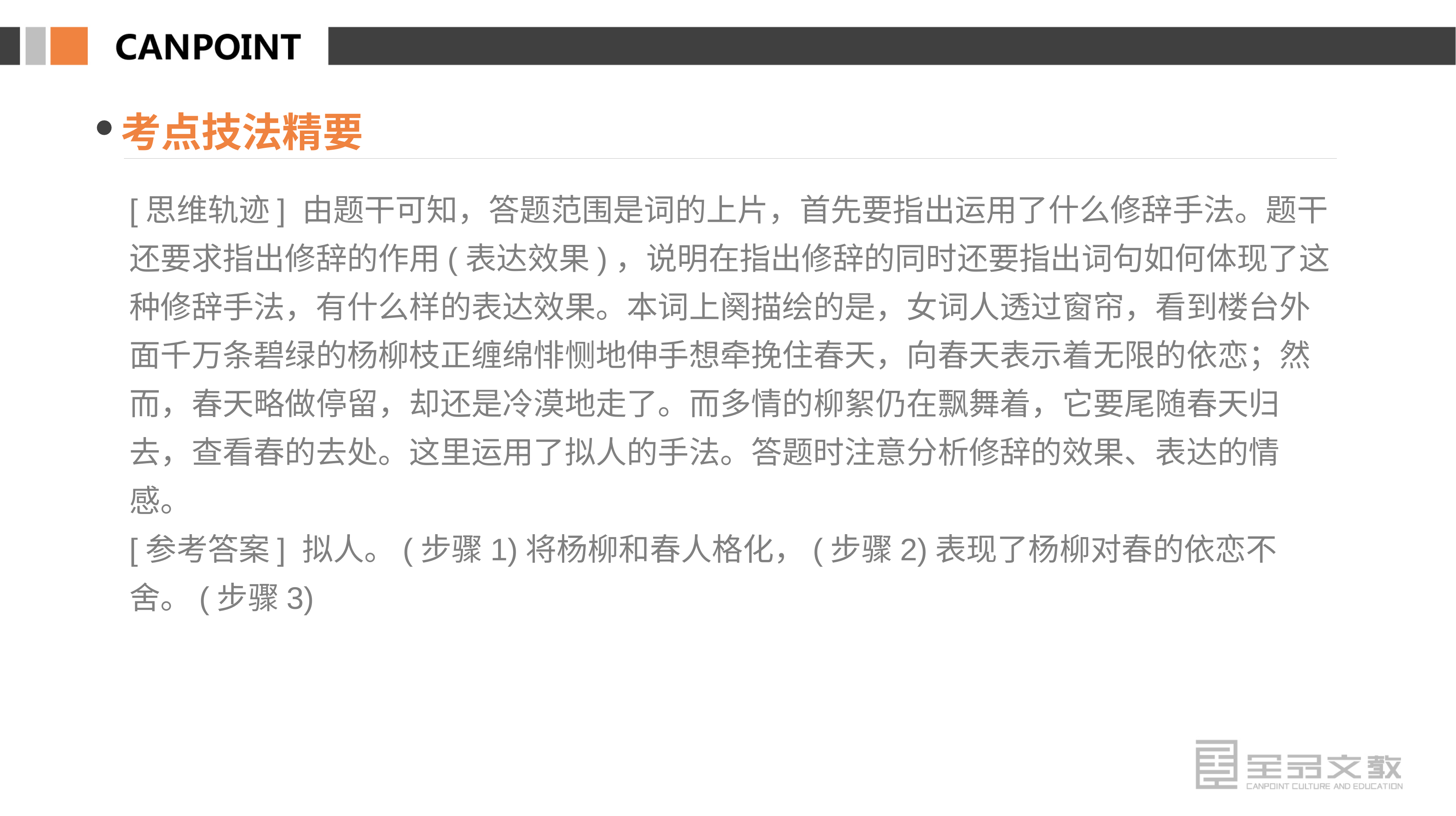

考点技法精要

[思维轨迹] 由题干可知，答题范围是词的上片，首先要指出运用了什么修辞手法。题干还要求指出修辞的作用(表达效果)，说明在指出修辞的同时还要指出词句如何体现了这种修辞手法，有什么样的表达效果。本词上阕描绘的是，女词人透过窗帘，看到楼台外面千万条碧绿的杨柳枝正缠绵悱恻地伸手想牵挽住春天，向春天表示着无限的依恋；然而，春天略做停留，却还是冷漠地走了。而多情的柳絮仍在飘舞着，它要尾随春天归去，查看春的去处。这里运用了拟人的手法。答题时注意分析修辞的效果、表达的情感。
[参考答案] 拟人。(步骤1)将杨柳和春人格化，(步骤2)表现了杨柳对春的依恋不舍。(步骤3)